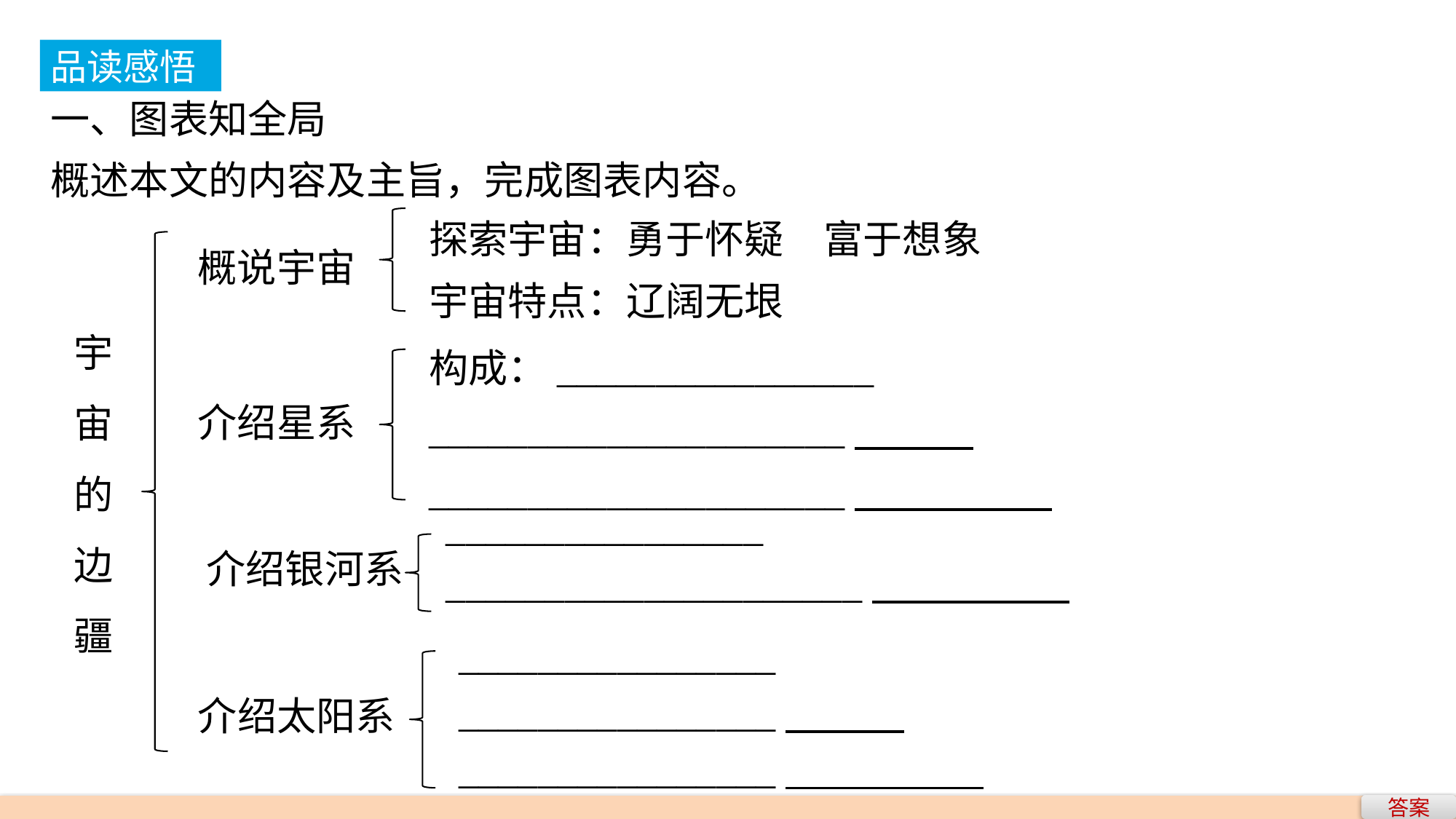

品读感悟
一、图表知全局
概述本文的内容及主旨，完成图表内容。
探索宇宙：勇于怀疑　富于想象
宇宙特点：辽阔无垠

概说宇宙
宇
宙
的
边
疆
构成：________________
_____________________
_____________________

介绍星系
________________
_____________________

介绍银河系
________________
________________
________________

介绍太阳系
答案